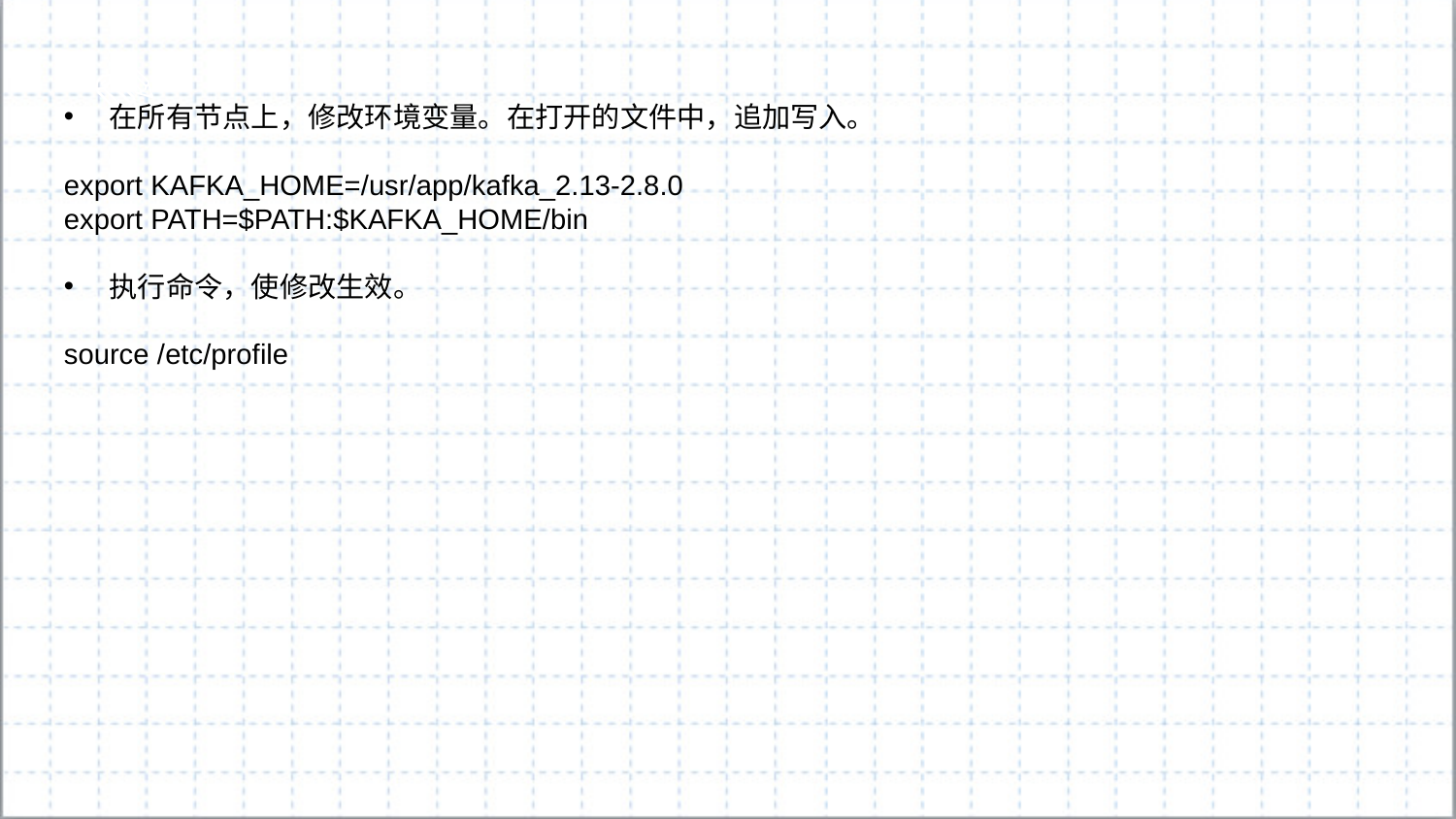

在所有节点上，修改环境变量。在打开的文件中，追加写入。

export KAFKA_HOME=/usr/app/kafka_2.13-2.8.0
export PATH=$PATH:$KAFKA_HOME/bin

执行命令，使修改生效。

source /etc/profile